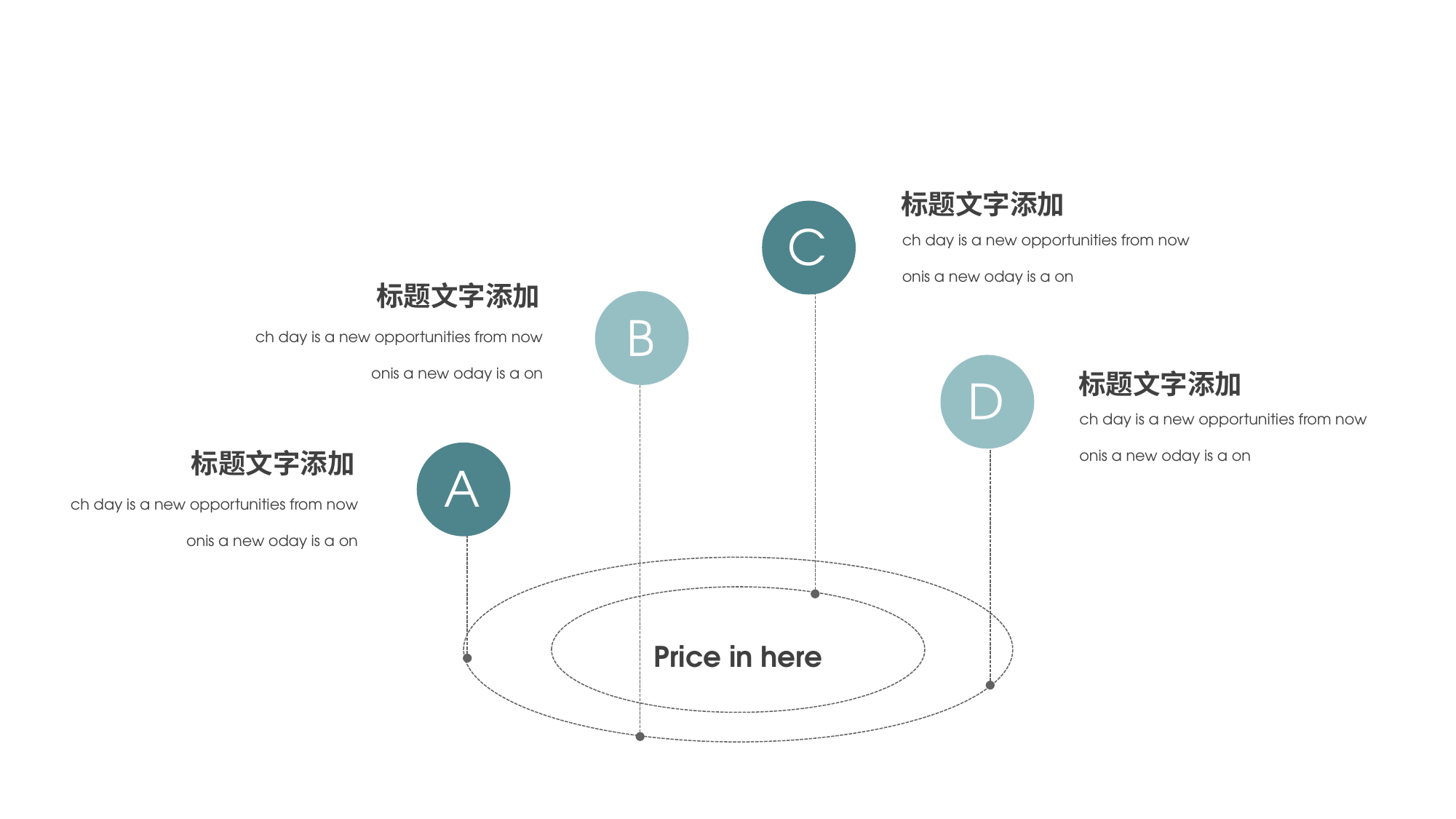

标题文字添加

C
ch day is a new opportunities from now onis a new oday is a on
标题文字添加

B
ch day is a new opportunities from now onis a new oday is a on
标题文字添加

D
ch day is a new opportunities from now onis a new oday is a on
标题文字添加

A
ch day is a new opportunities from now onis a new oday is a on

Price in here